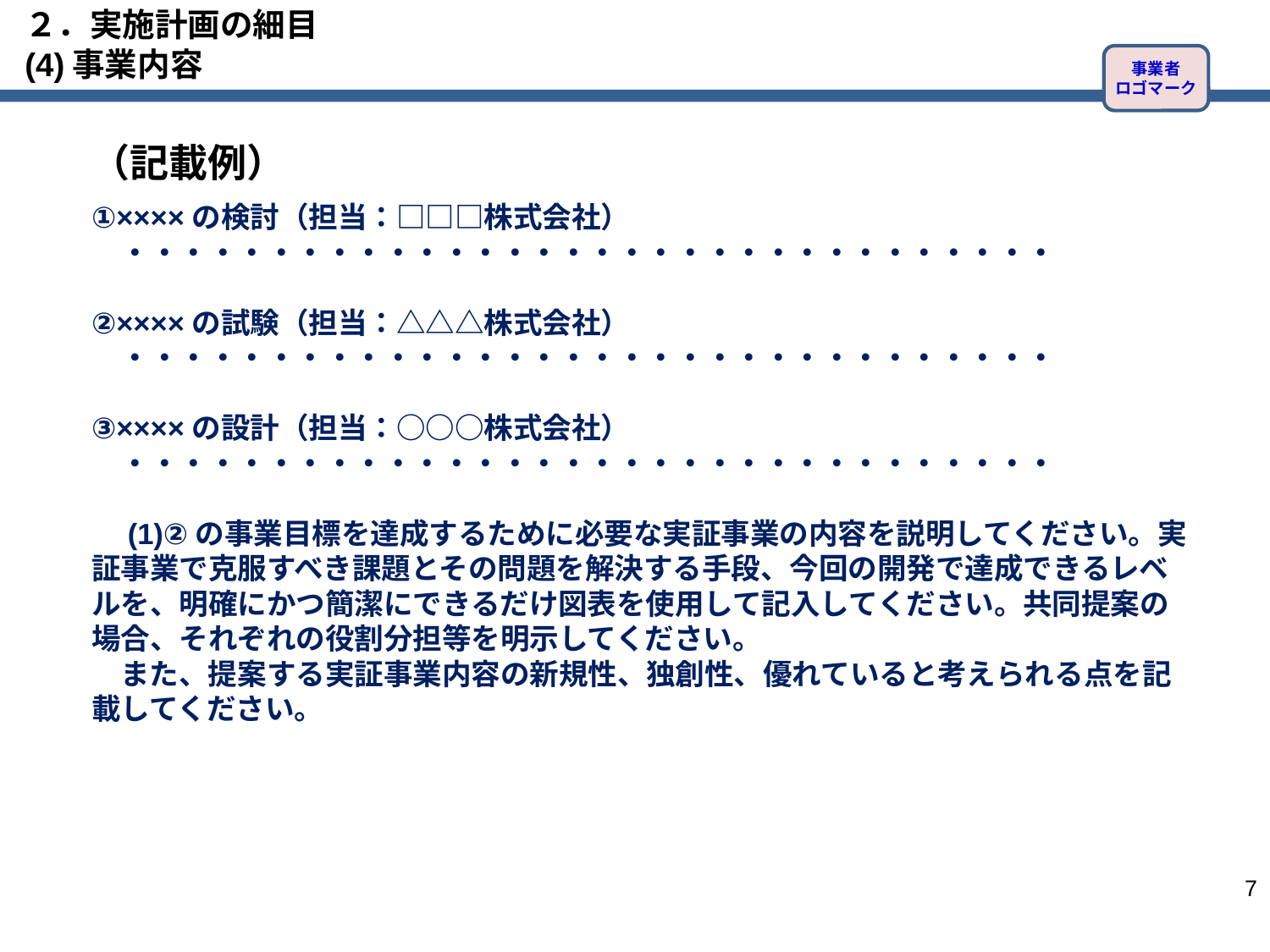

# ２．実施計画の細目 (4)事業内容

事業者
ロゴマーク
（記載例）
①××××の検討（担当：□□□株式会社）
　・・・・・・・・・・・・・・・・・・・・・・・・・・・・・・・・

②××××の試験（担当：△△△株式会社）
　・・・・・・・・・・・・・・・・・・・・・・・・・・・・・・・・

③××××の設計（担当：○○○株式会社）
　・・・・・・・・・・・・・・・・・・・・・・・・・・・・・・・・

　(1)②の事業目標を達成するために必要な実証事業の内容を説明してください。実証事業で克服すべき課題とその問題を解決する手段、今回の開発で達成できるレベルを、明確にかつ簡潔にできるだけ図表を使用して記入してください。共同提案の場合、それぞれの役割分担等を明示してください。
　また、提案する実証事業内容の新規性、独創性、優れていると考えられる点を記載してください。
7